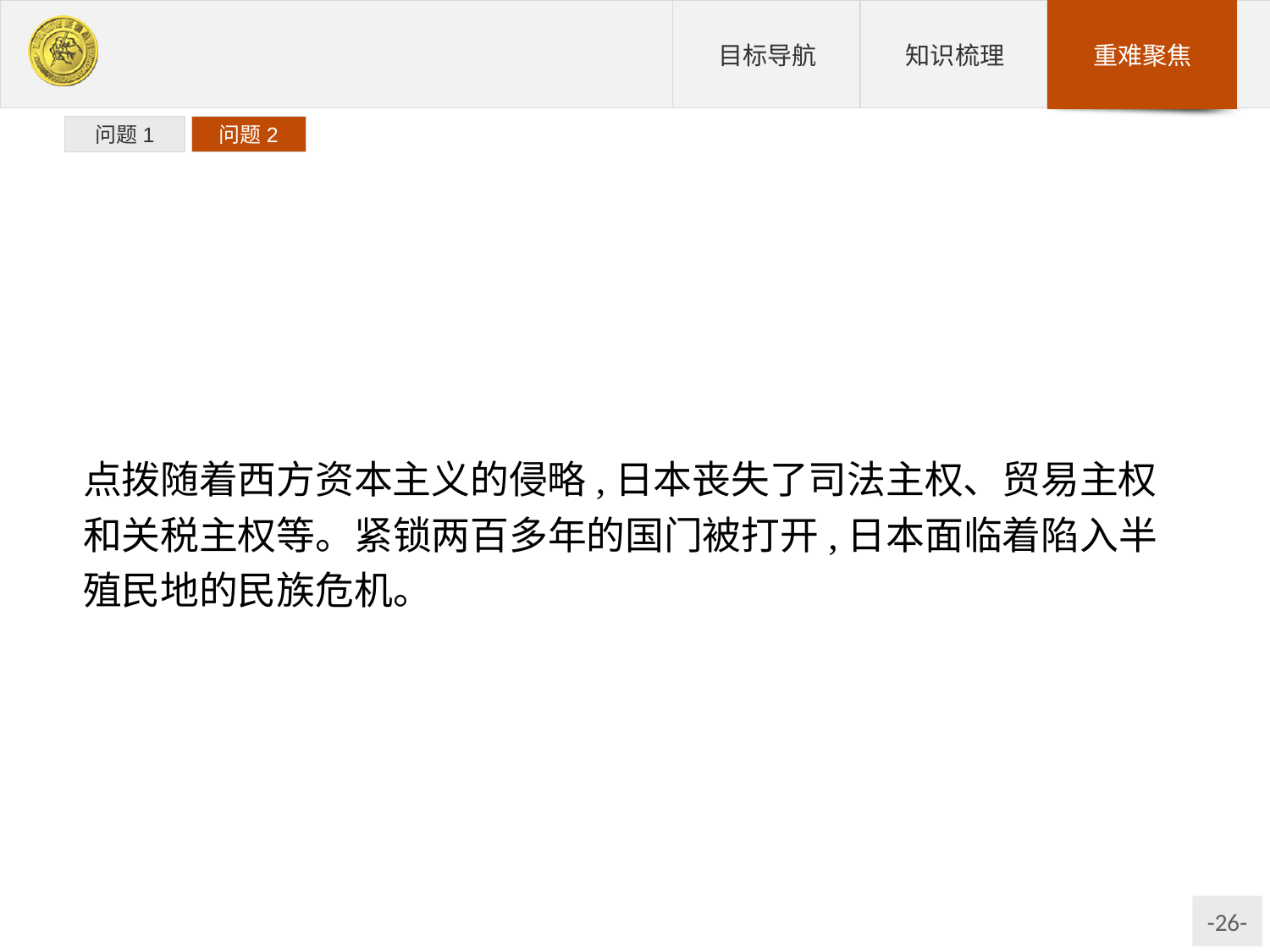

问题1
问题2
点拨随着西方资本主义的侵略,日本丧失了司法主权、贸易主权和关税主权等。紧锁两百多年的国门被打开,日本面临着陷入半殖民地的民族危机。